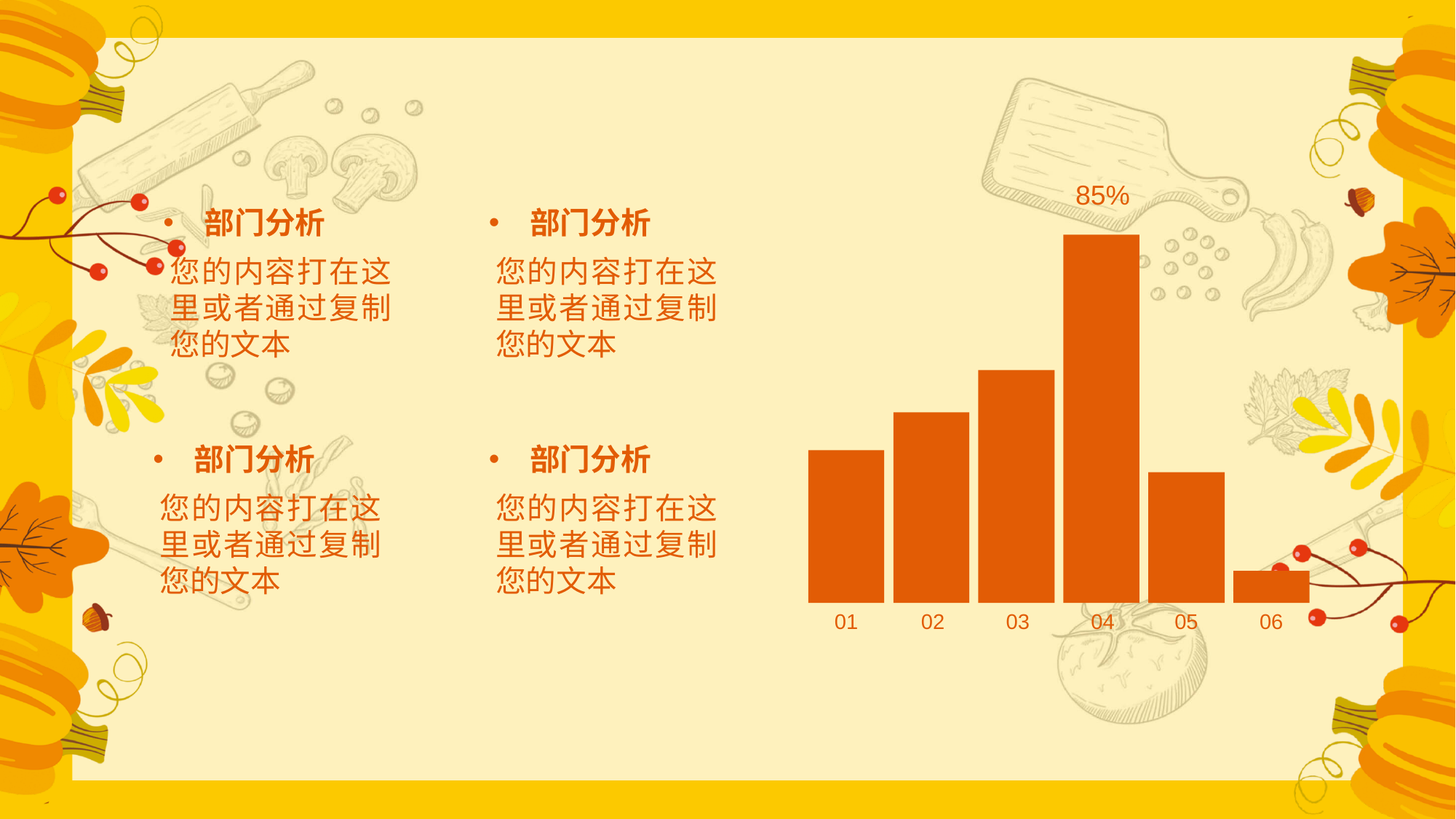

85%

01
02
03
04
05
06
部门分析
您的内容打在这里或者通过复制您的文本
部门分析
您的内容打在这里或者通过复制您的文本
部门分析
您的内容打在这里或者通过复制您的文本
部门分析
您的内容打在这里或者通过复制您的文本